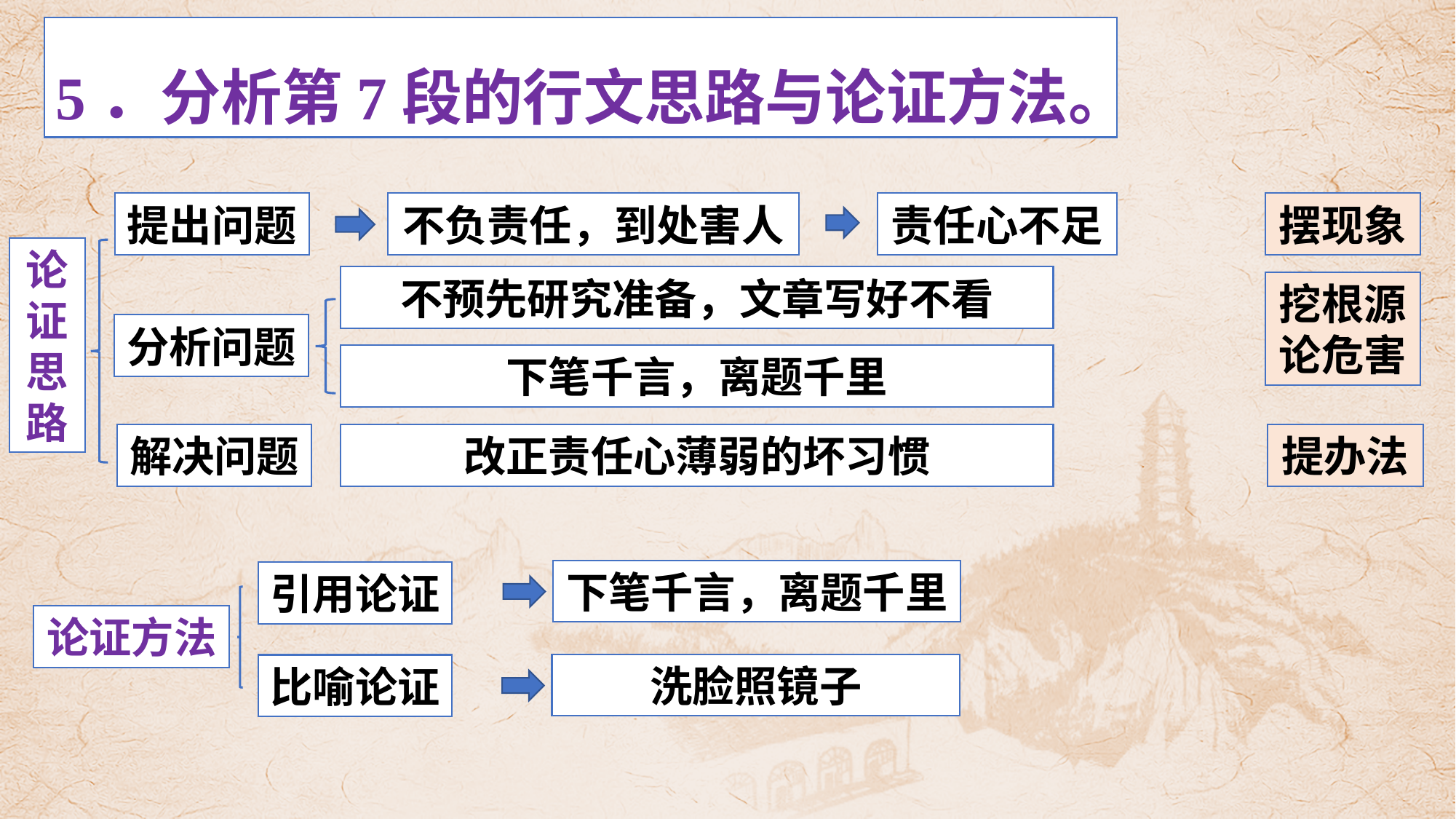

5．分析第7段的行文思路与论证方法。
提出问题
不负责任，到处害人

责任心不足

摆现象
论证思路

不预先研究准备，文章写好不看
挖根源
论危害

分析问题
下笔千言，离题千里
解决问题
改正责任心薄弱的坏习惯
提办法
下笔千言，离题千里

引用论证

论证方法
洗脸照镜子

比喻论证